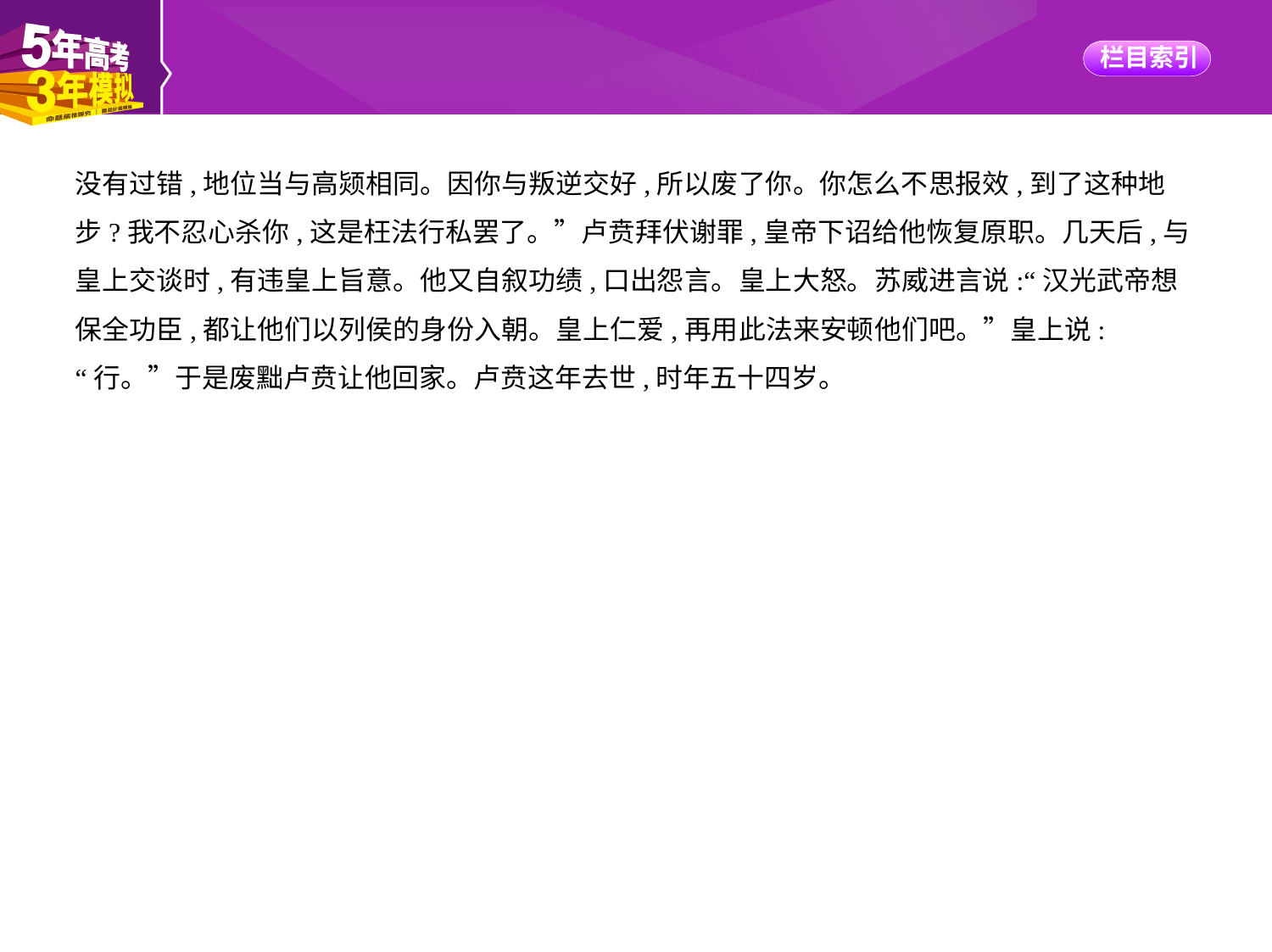

没有过错,地位当与高颎相同。因你与叛逆交好,所以废了你。你怎么不思报效,到了这种地
步?我不忍心杀你,这是枉法行私罢了。”卢贲拜伏谢罪,皇帝下诏给他恢复原职。几天后,与
皇上交谈时,有违皇上旨意。他又自叙功绩,口出怨言。皇上大怒。苏威进言说:“汉光武帝想
保全功臣,都让他们以列侯的身份入朝。皇上仁爱,再用此法来安顿他们吧。”皇上说:
“行。”于是废黜卢贲让他回家。卢贲这年去世,时年五十四岁。